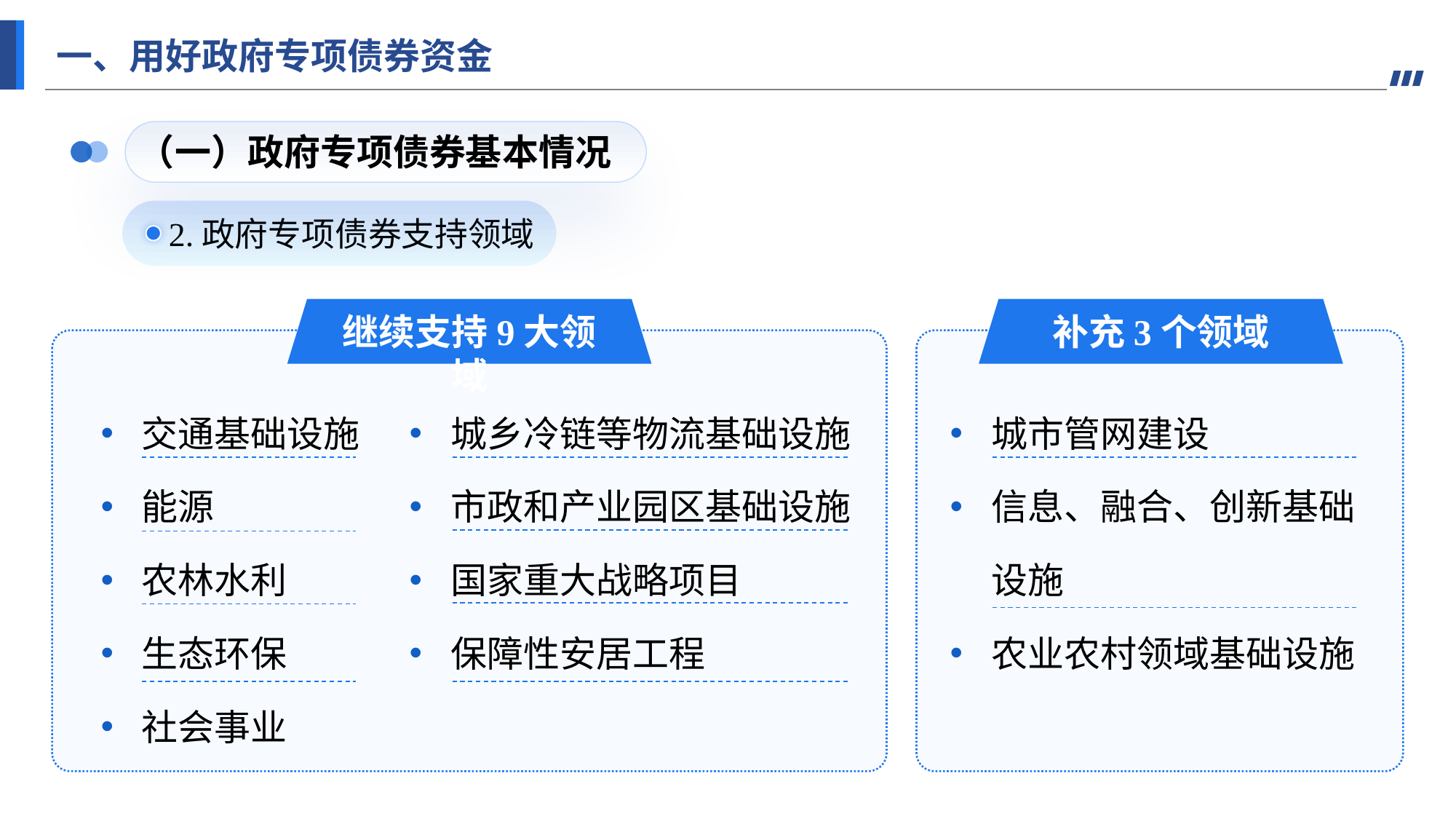

一、用好政府专项债券资金

（一）政府专项债券基本情况

2.政府专项债券支持领域

继续支持9大领域

补充3个领域

交通基础设施
能源
农林水利
生态环保
社会事业
城乡冷链等物流基础设施
市政和产业园区基础设施
国家重大战略项目
保障性安居工程
城市管网建设
信息、融合、创新基础设施
农业农村领域基础设施